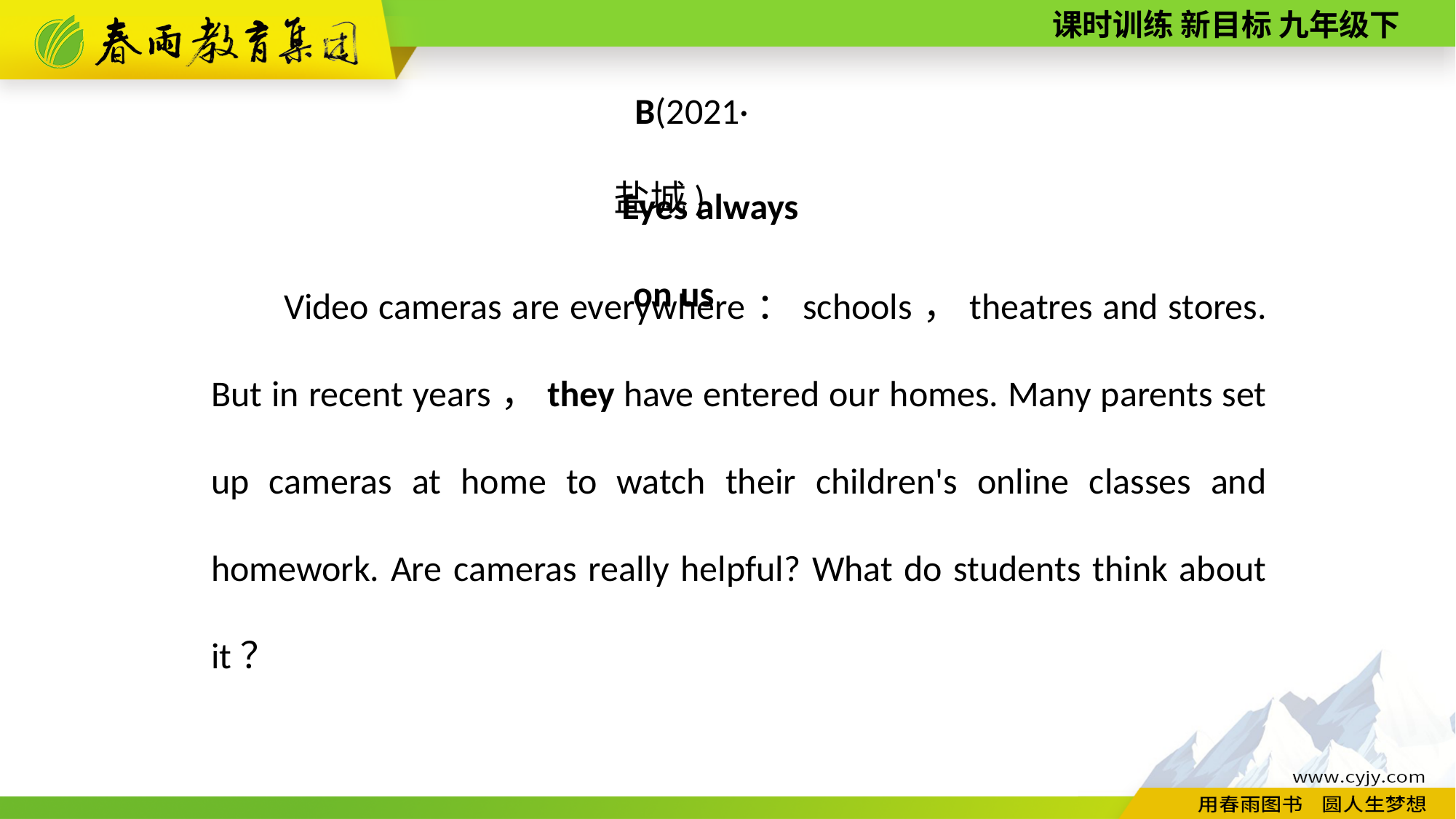

B(2021·盐城)
Eyes always on us
Video cameras are everywhere：schools，theatres and stores. But in recent years，they have entered our homes. Many parents set up cameras at home to watch their children's online classes and homework. Are cameras really helpful? What do students think about it？